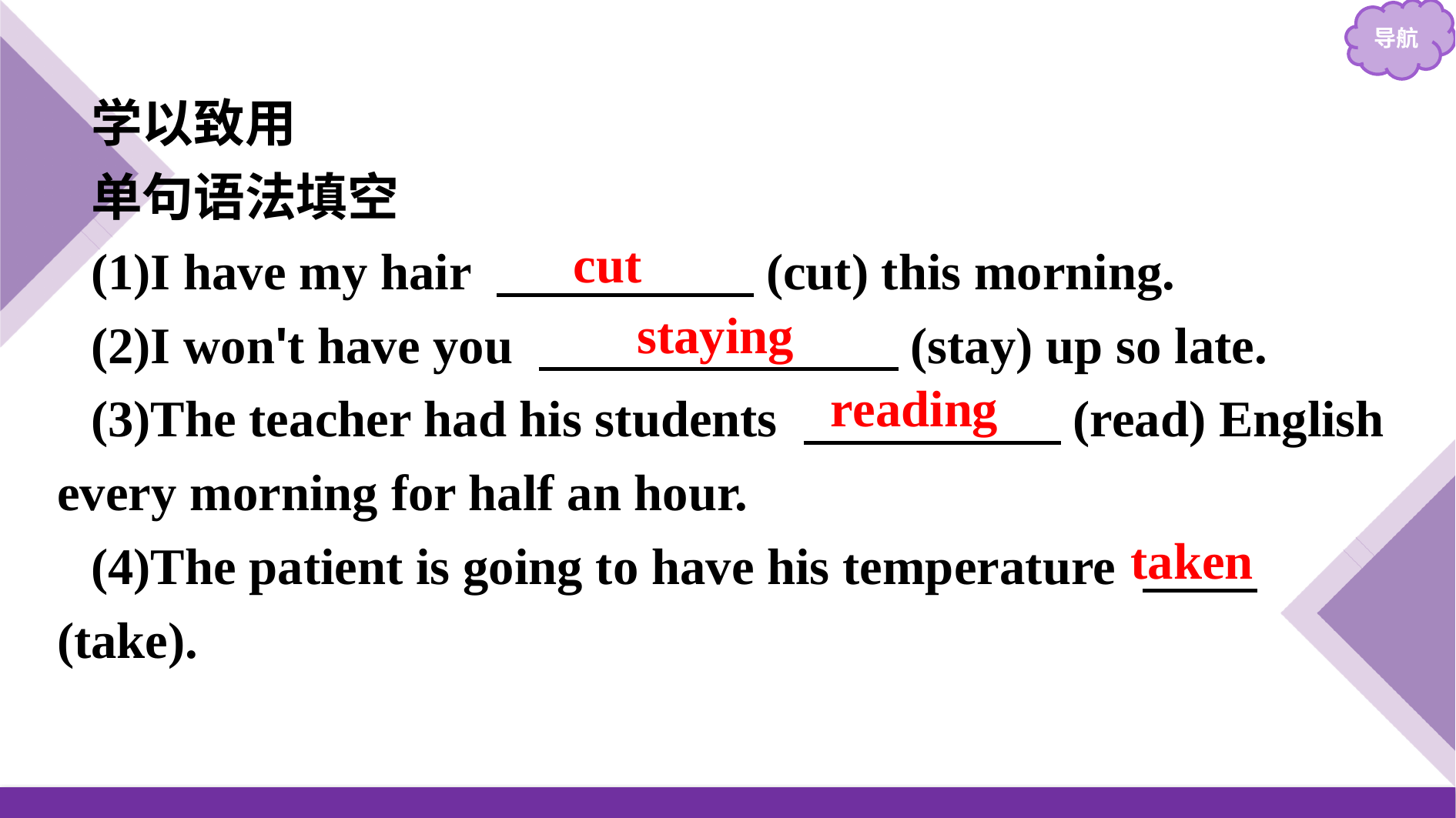

学以致用
单句语法填空
(1)I have my hair 　　　　　(cut) this morning.
(2)I won't have you 　　　　　　　(stay) up so late.
(3)The teacher had his students 　　　　　(read) English every morning for half an hour.
(4)The patient is going to have his temperature 　　  (take).
cut
staying
reading
taken